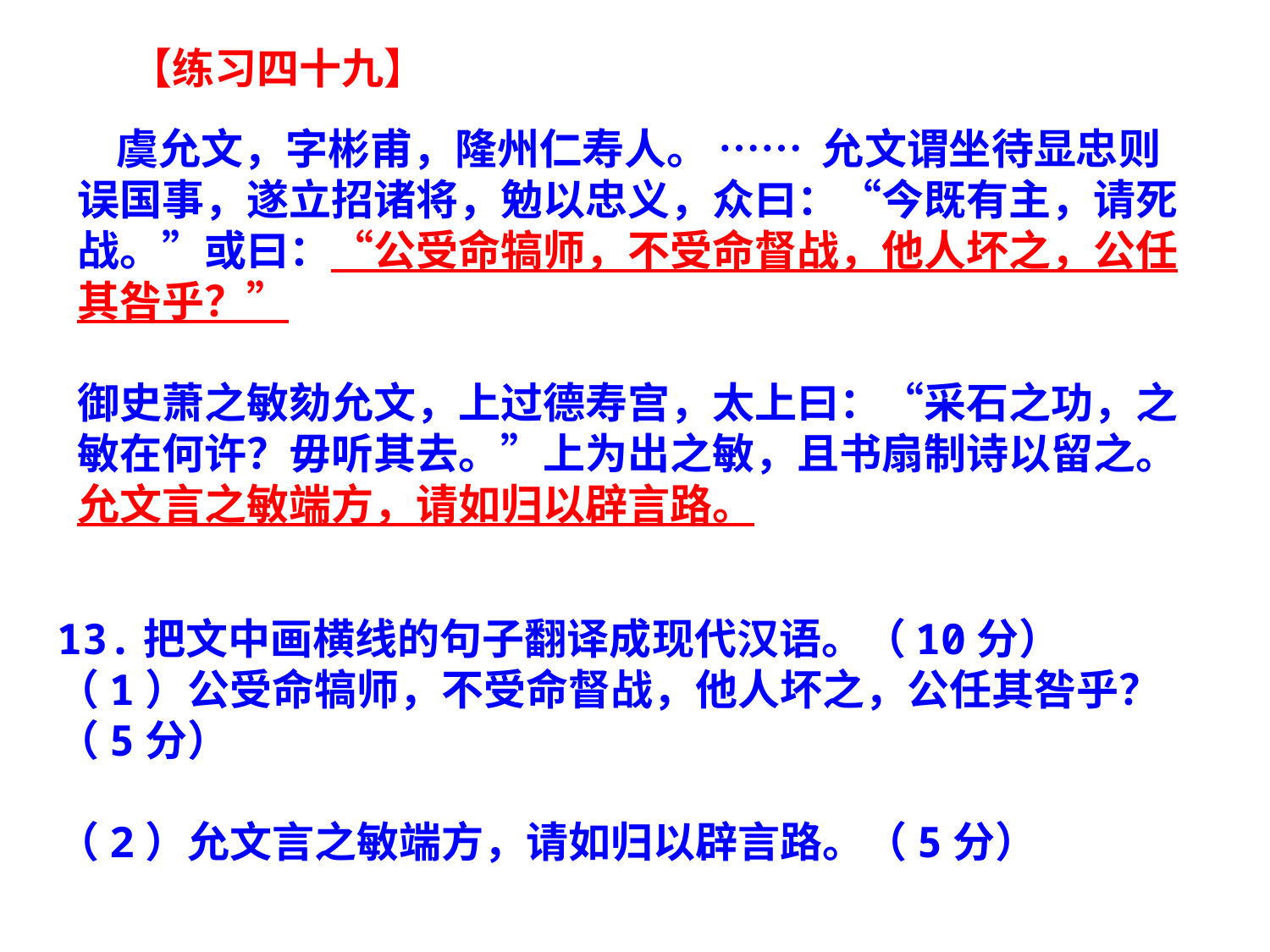

【练习四十九】
   虞允文，字彬甫，隆州仁寿人。 ……  允文谓坐待显忠则误国事，遂立招诸将，勉以忠义，众曰：“今既有主，请死战。”或曰：“公受命犒师，不受命督战，他人坏之，公任其咎乎？”

御史萧之敏劾允文，上过德寿宫，太上曰：“采石之功，之敏在何许？毋听其去。”上为出之敏，且书扇制诗以留之。允文言之敏端方，请如归以辟言路。
13.把文中画横线的句子翻译成现代汉语。（10分）
（1）公受命犒师，不受命督战，他人坏之，公任其咎乎？（5分）

（2）允文言之敏端方，请如归以辟言路。（5分）